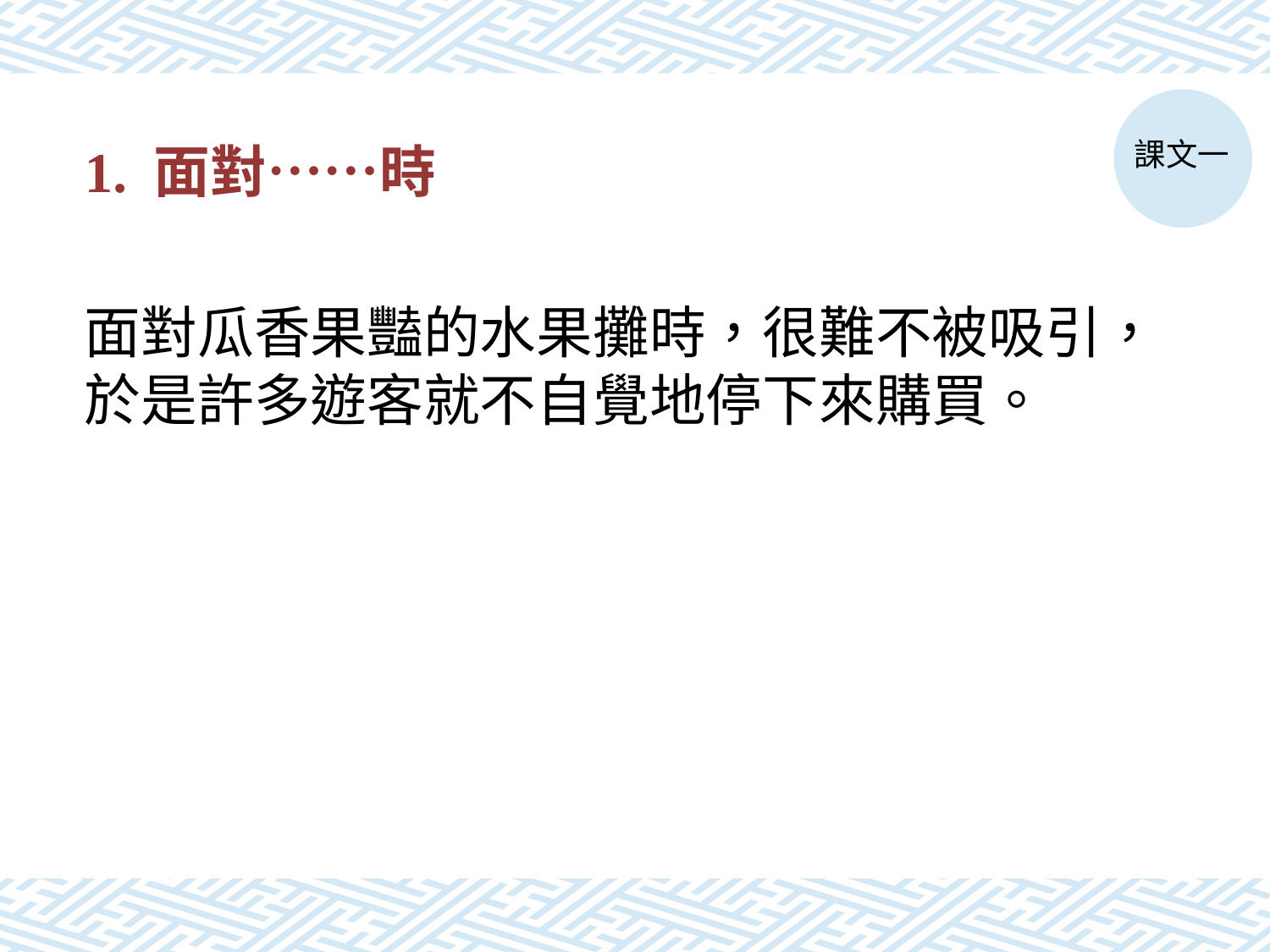

# 1. 面對……時
課文一

面對瓜香果豔的水果攤時，很難不被吸引，於是許多遊客就不自覺地停下來購買。